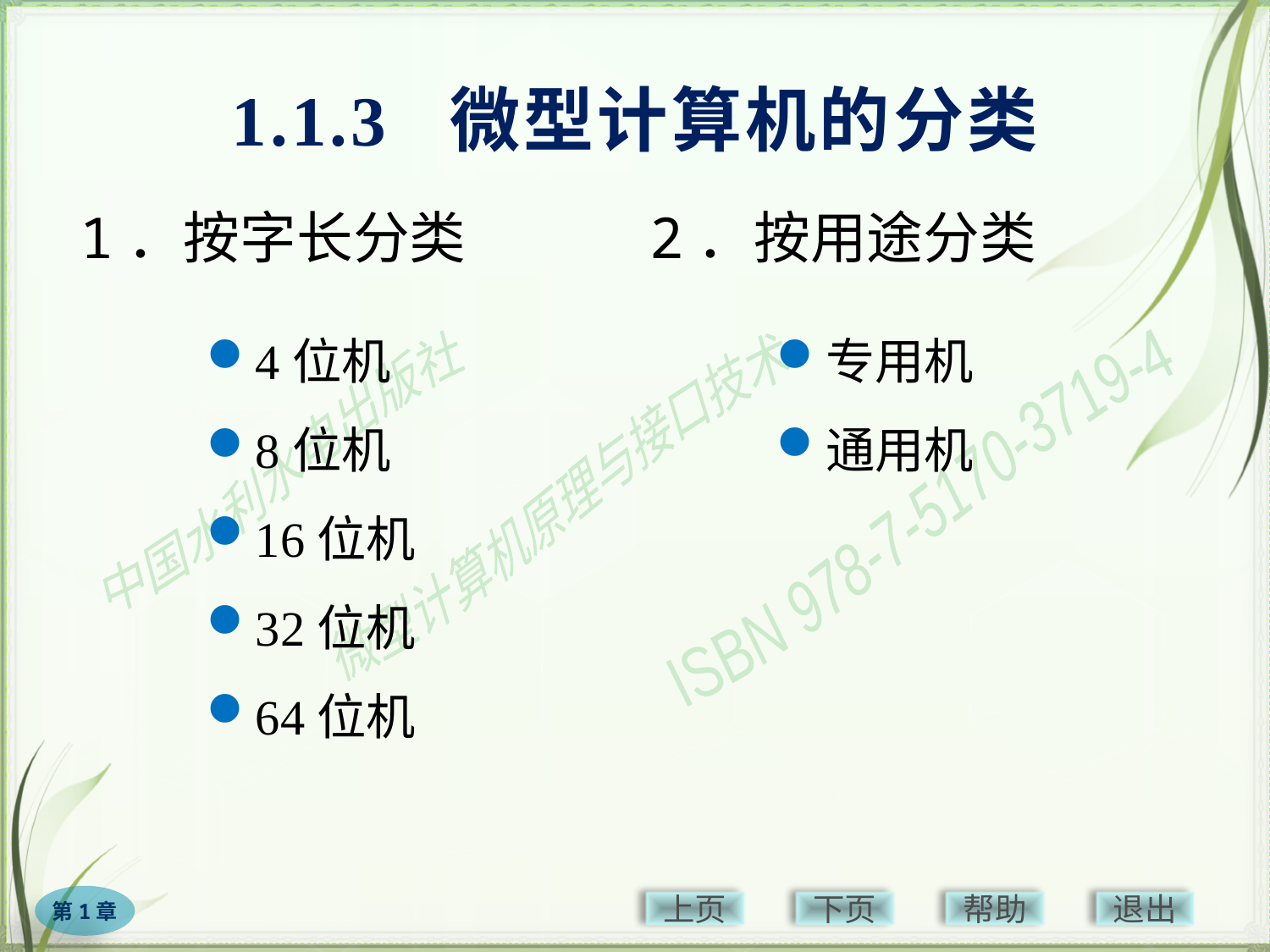

# 1.1.3  微型计算机的分类
1．按字长分类
2．按用途分类

4位机
8位机
16位机
32位机
64位机
专用机
通用机